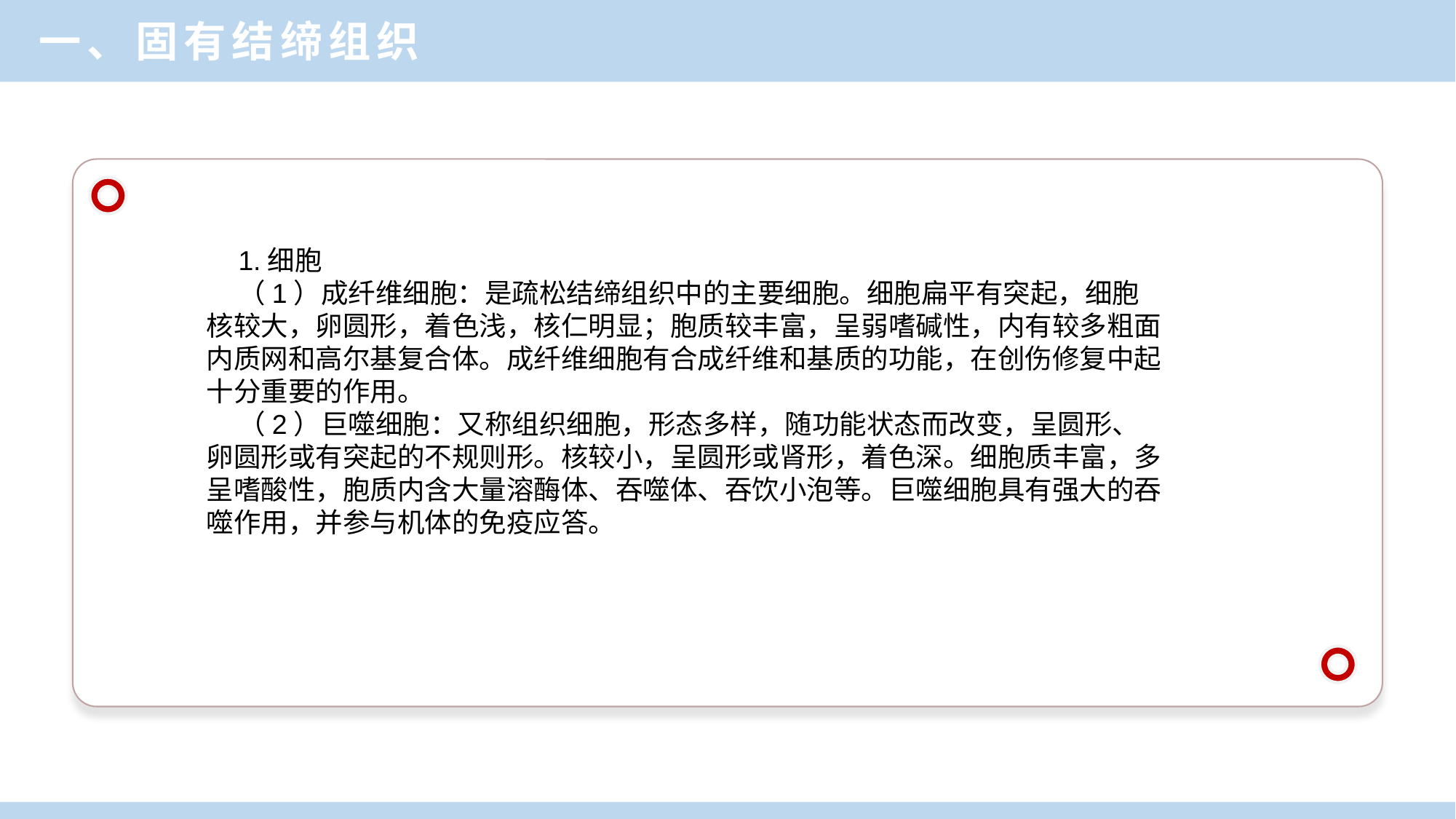

一、固有结缔组织

1.细胞
（1）成纤维细胞：是疏松结缔组织中的主要细胞。细胞扁平有突起，细胞核较大，卵圆形，着色浅，核仁明显；胞质较丰富，呈弱嗜碱性，内有较多粗面内质网和高尔基复合体。成纤维细胞有合成纤维和基质的功能，在创伤修复中起十分重要的作用。
（2）巨噬细胞：又称组织细胞，形态多样，随功能状态而改变，呈圆形、卵圆形或有突起的不规则形。核较小，呈圆形或肾形，着色深。细胞质丰富，多呈嗜酸性，胞质内含大量溶酶体、吞噬体、吞饮小泡等。巨噬细胞具有强大的吞噬作用，并参与机体的免疫应答。